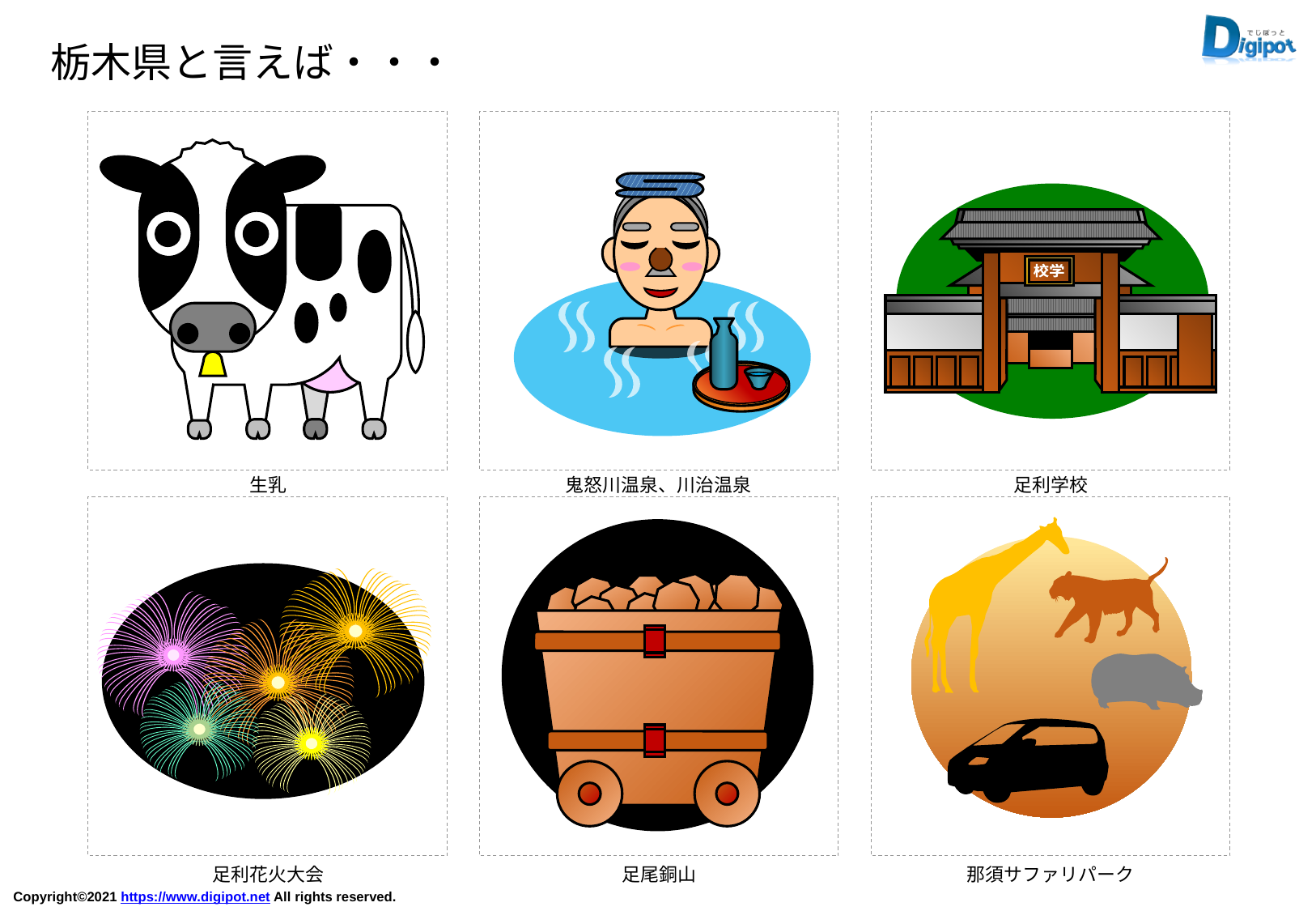

栃木県と言えば・・・

校学

生乳
鬼怒川温泉、川治温泉
足利学校

足利花火大会
足尾銅山
那須サファリパーク